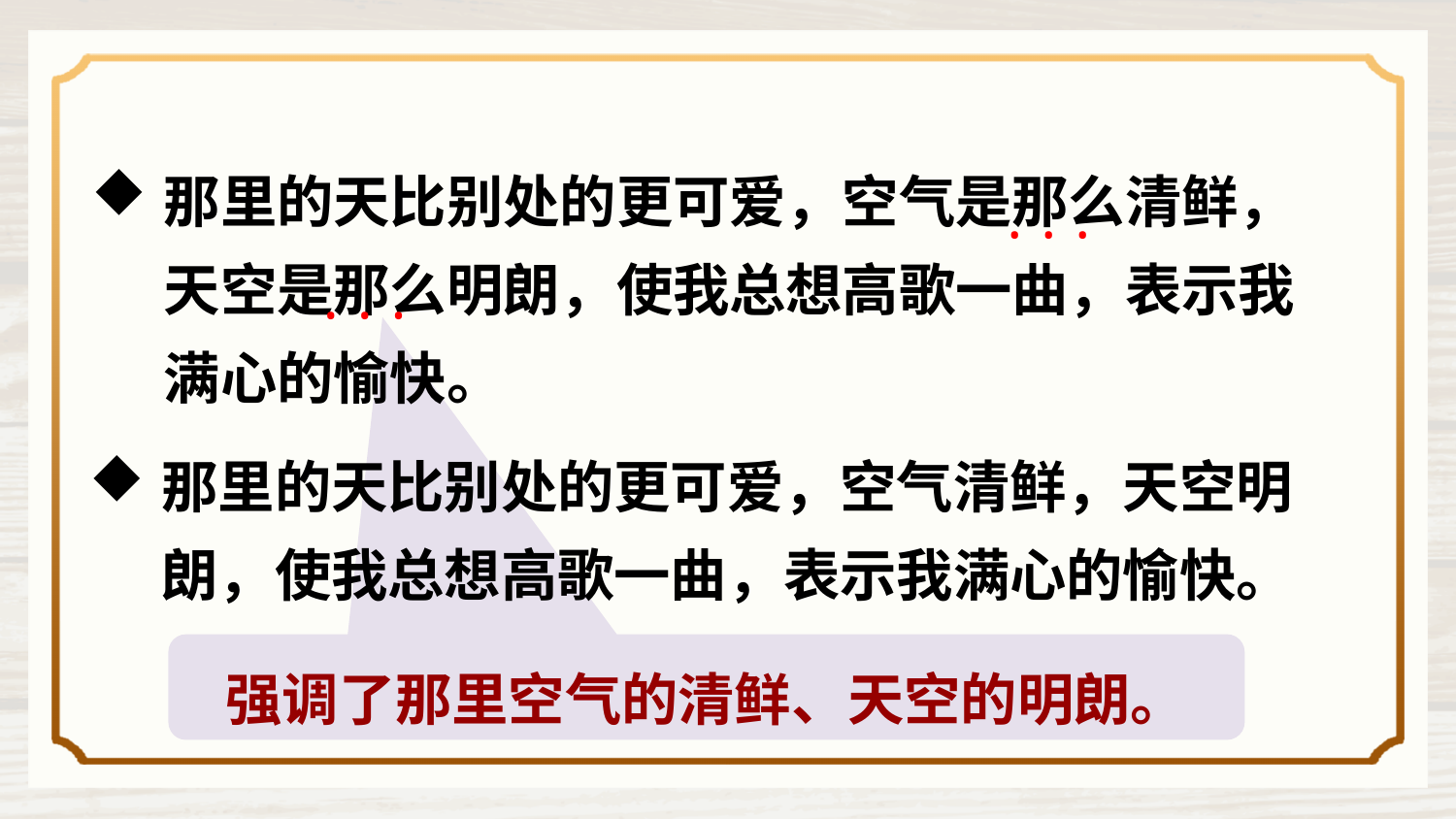

那里的天比别处的更可爱，空气是那么清鲜，天空是那么明朗，使我总想高歌一曲，表示我满心的愉快。
···
···
那里的天比别处的更可爱，空气清鲜，天空明朗，使我总想高歌一曲，表示我满心的愉快。

强调了那里空气的清鲜、天空的明朗。